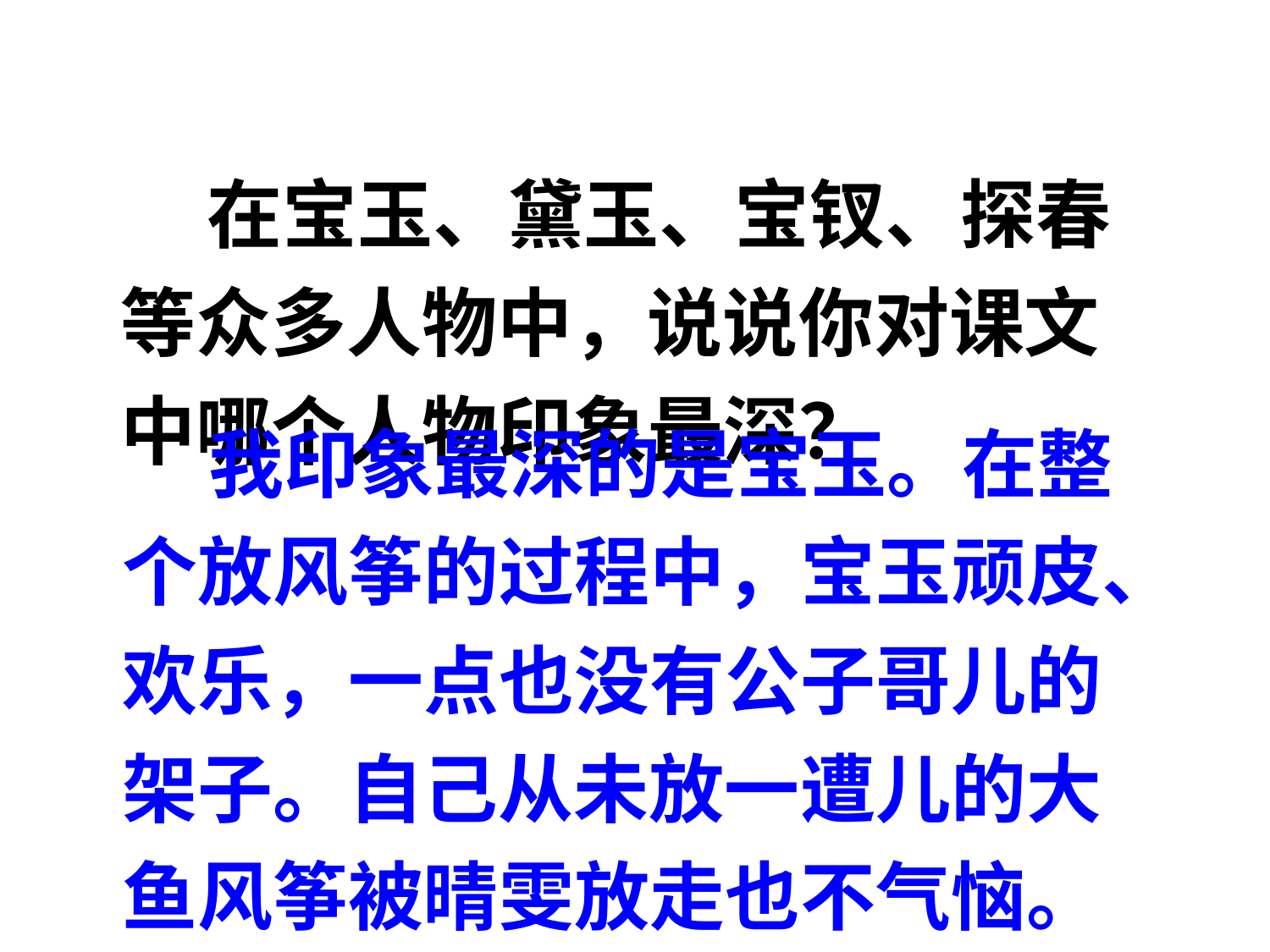

在宝玉、黛玉、宝钗、探春等众多人物中，说说你对课文中哪个人物印象最深？
    我印象最深的是宝玉。在整个放风筝的过程中，宝玉顽皮、欢乐，一点也没有公子哥儿的架子。自己从未放一遭儿的大鱼风筝被晴雯放走也不气恼。看见美人风